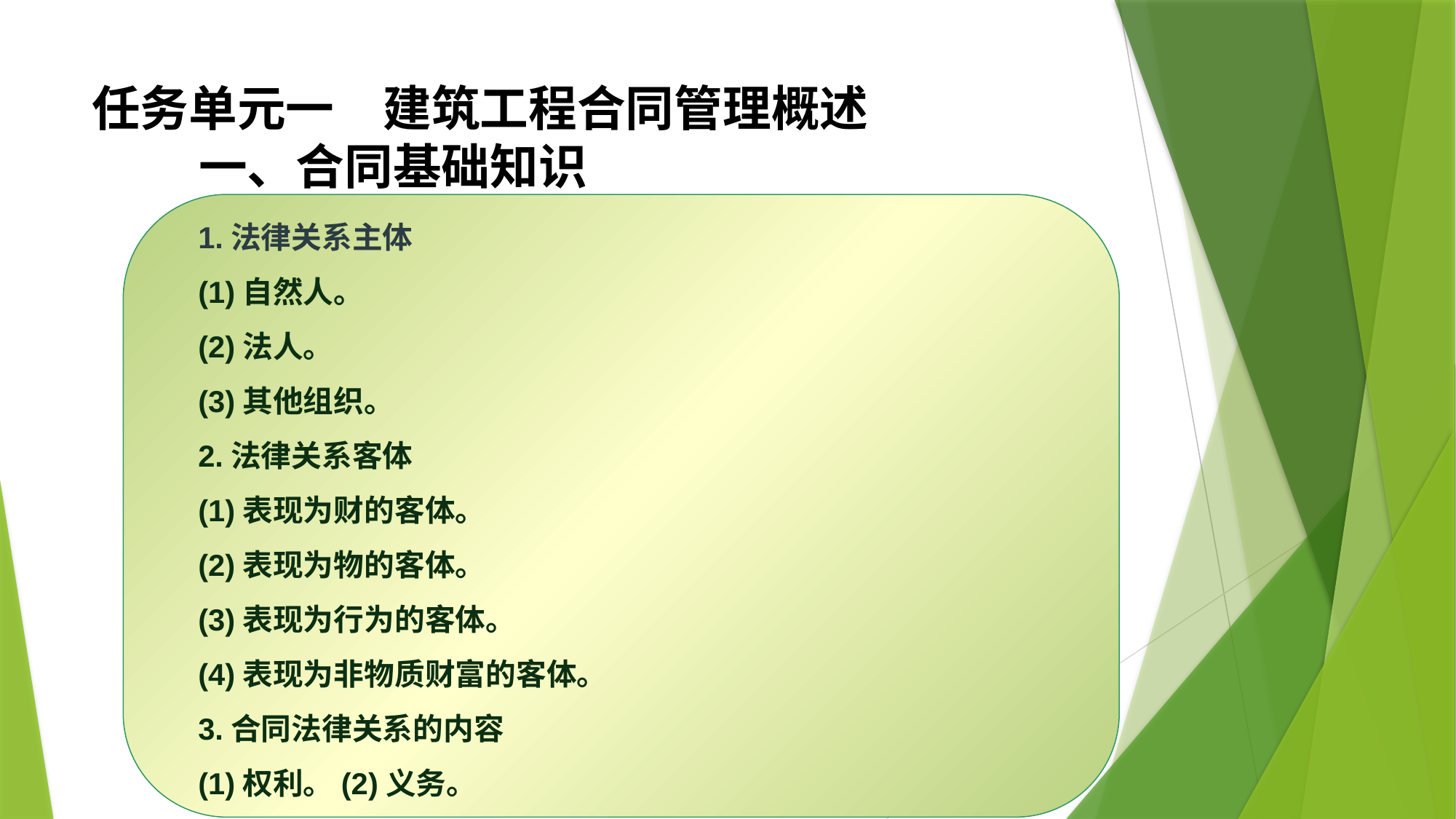

任务单元一　建筑工程合同管理概述
      一、合同基础知识

1.法律关系主体
(1)自然人。
(2)法人。
(3)其他组织。
2.法律关系客体
(1)表现为财的客体。
(2)表现为物的客体。
(3)表现为行为的客体。
(4)表现为非物质财富的客体。
3.合同法律关系的内容
(1)权利。(2)义务。